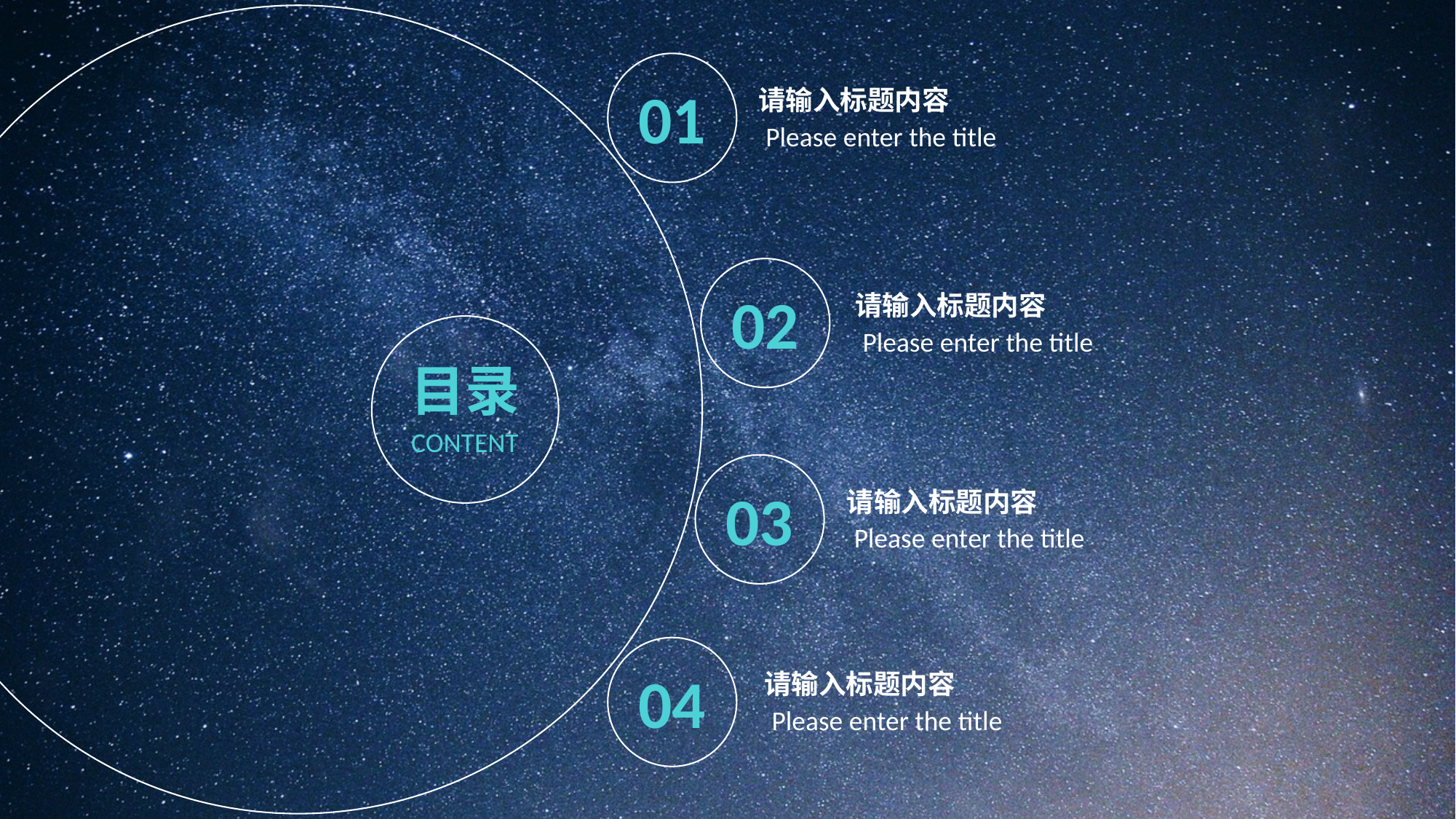

01
请输入标题内容
Please enter the title

02
请输入标题内容
Please enter the title

目录
CONTENT

03
请输入标题内容
Please enter the title

04
请输入标题内容
Please enter the title